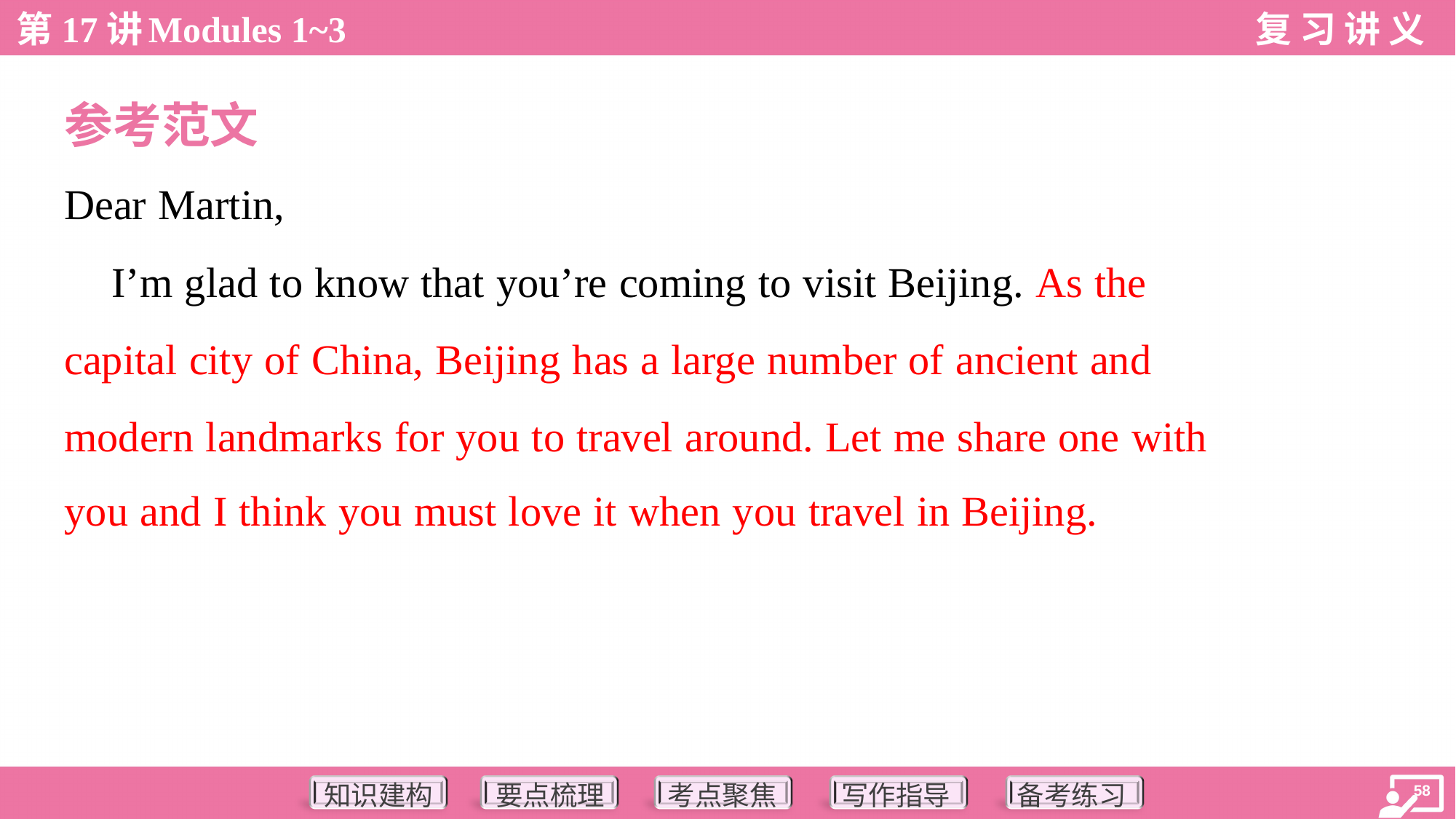

参考范文
Dear Martin,
    I’m glad to know that you’re coming to visit Beijing. As the
capital city of China, Beijing has a large number of ancient and
modern landmarks for you to travel around. Let me share one with
you and I think you must love it when you travel in Beijing.